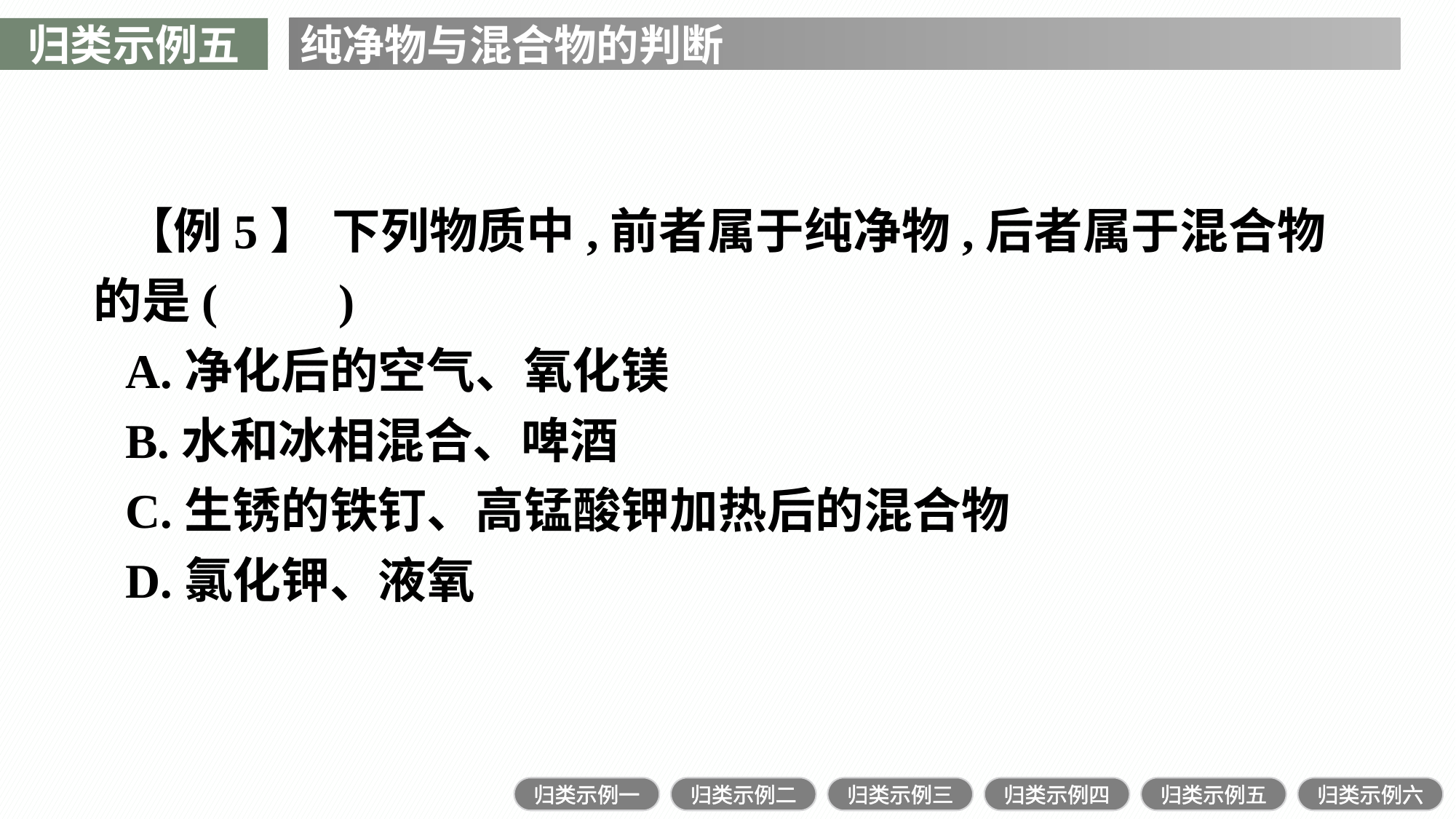

归类示例五
纯净物与混合物的判断

【例5】 下列物质中,前者属于纯净物,后者属于混合物的是(　　)
A.净化后的空气、氧化镁
B.水和冰相混合、啤酒
C.生锈的铁钉、高锰酸钾加热后的混合物
D.氯化钾、液氧